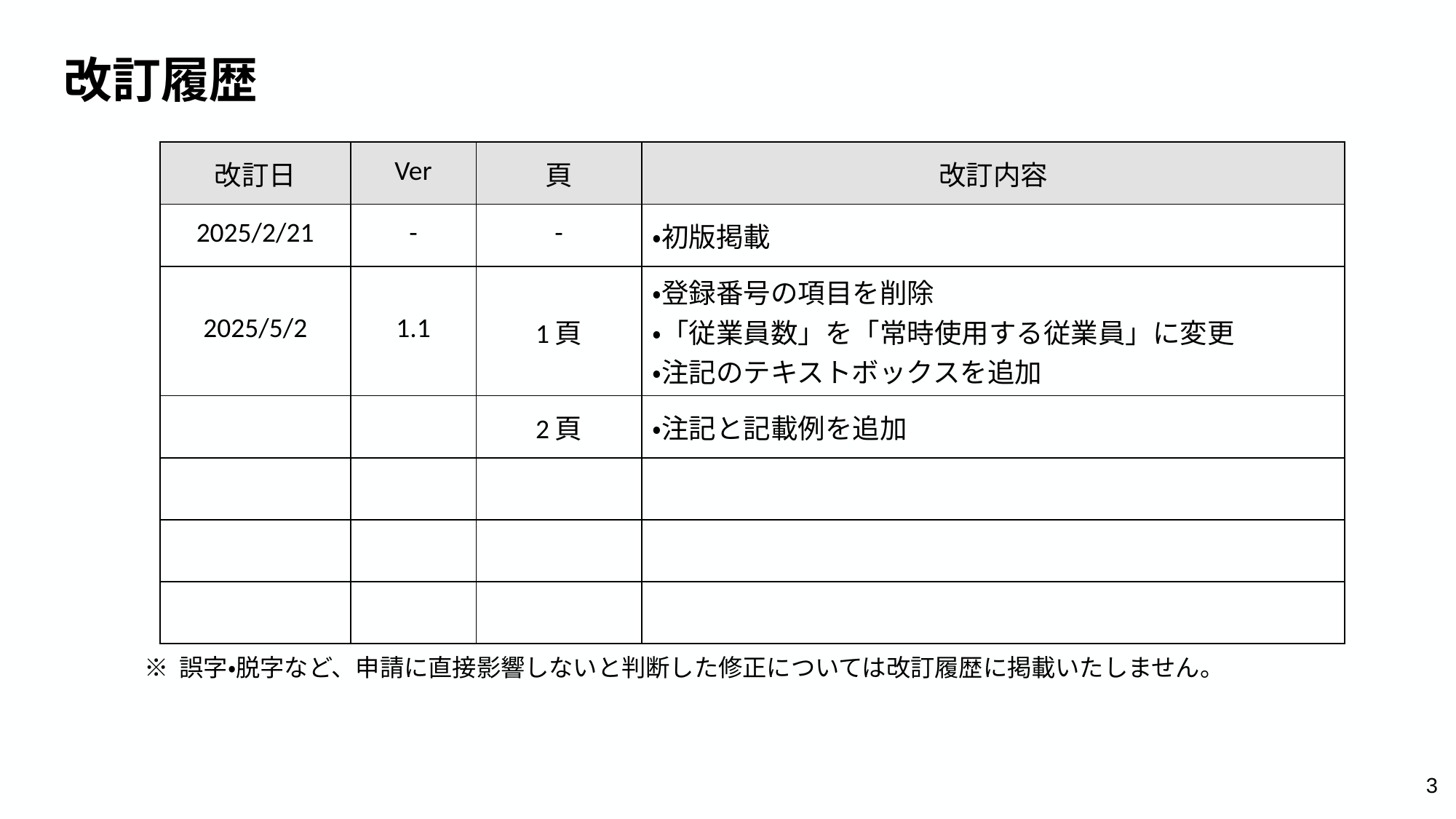

# 改訂履歴
| 改訂日 | Ver | 頁 | 改訂内容 |
| --- | --- | --- | --- |
| 2025/2/21 | - | - | ・初版掲載 |
| 2025/5/2 | 1.1 | 1頁 | ・登録番号の項目を削除 ・「従業員数」を「常時使用する従業員」に変更 ・注記のテキストボックスを追加 |
|  |  | 2頁 | ・注記と記載例を追加 |
|  |  |  |  |
|  |  |  |  |
|  |  |  |  |
※ 誤字・脱字など、申請に直接影響しないと判断した修正については改訂履歴に掲載いたしません。
3